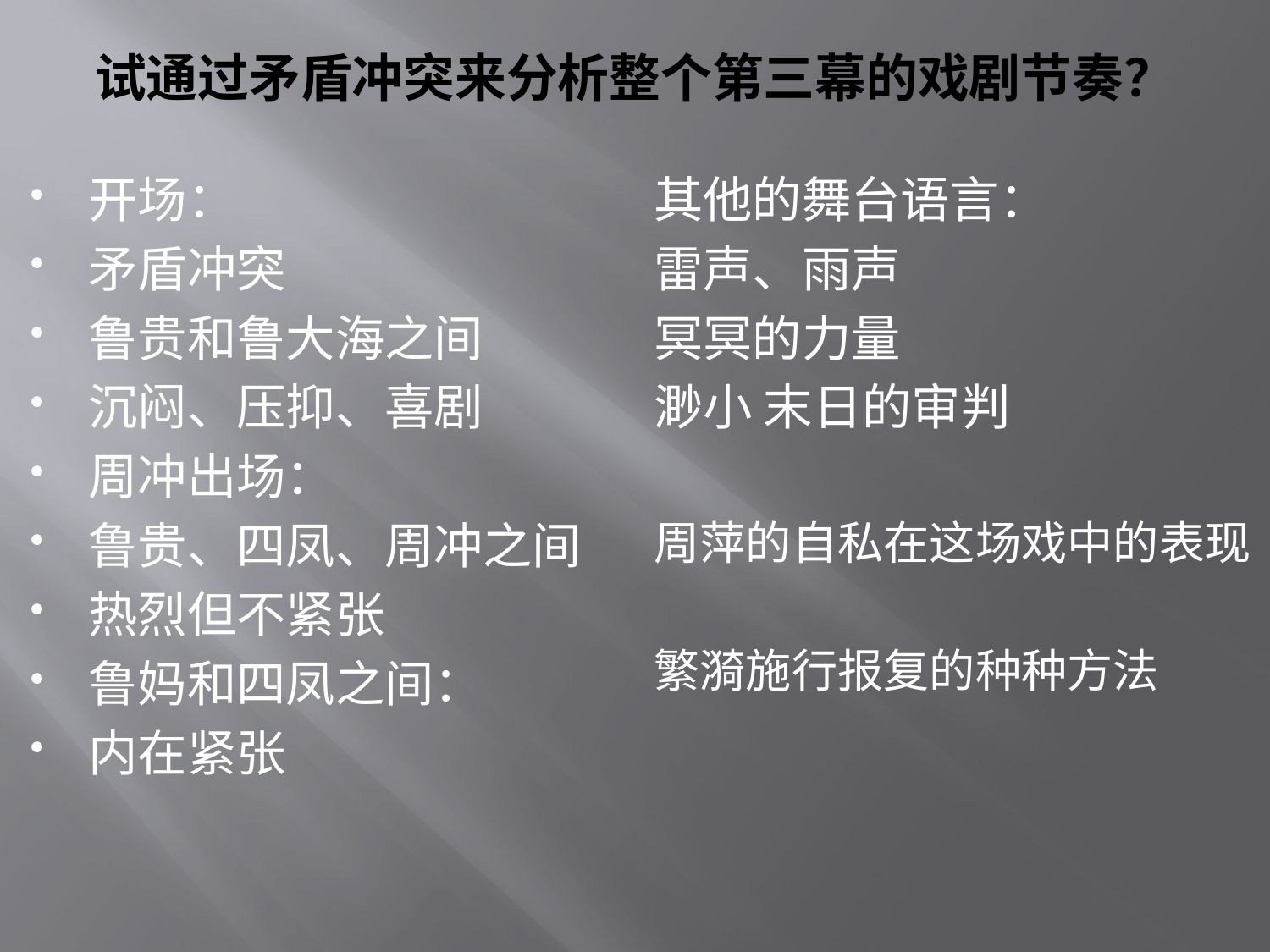

# 试通过矛盾冲突来分析整个第三幕的戏剧节奏？
开场：
矛盾冲突
鲁贵和鲁大海之间
沉闷、压抑、喜剧
周冲出场：
鲁贵、四凤、周冲之间
热烈但不紧张
鲁妈和四凤之间：
内在紧张

其他的舞台语言：
雷声、雨声
冥冥的力量
渺小 末日的审判

周萍的自私在这场戏中的表现

繁漪施行报复的种种方法